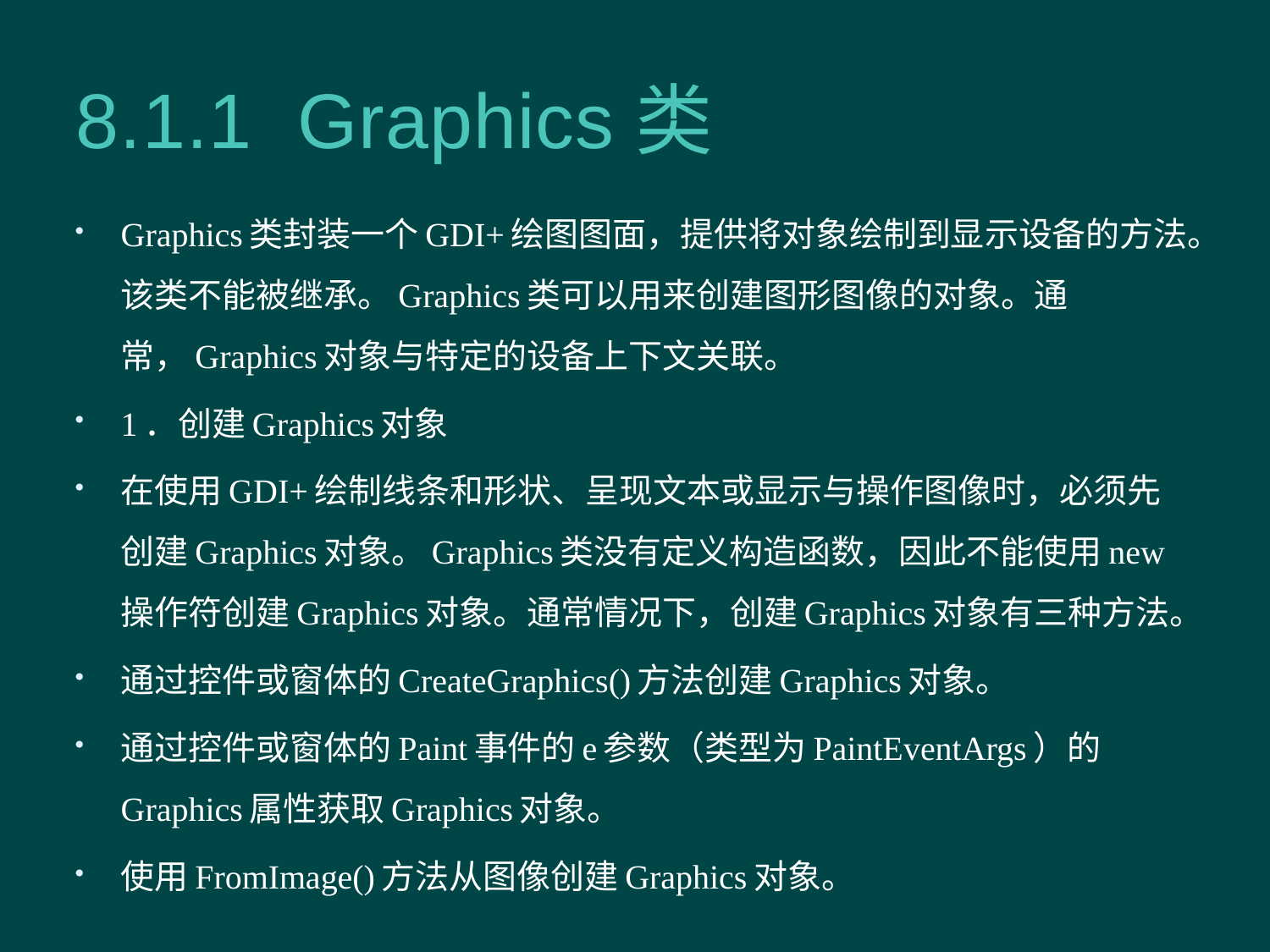

# 8.1.1  Graphics类
Graphics类封装一个GDI+绘图图面，提供将对象绘制到显示设备的方法。该类不能被继承。Graphics类可以用来创建图形图像的对象。通常，Graphics对象与特定的设备上下文关联。
1．创建Graphics对象
在使用GDI+绘制线条和形状、呈现文本或显示与操作图像时，必须先创建Graphics对象。Graphics类没有定义构造函数，因此不能使用new操作符创建Graphics对象。通常情况下，创建Graphics对象有三种方法。
通过控件或窗体的CreateGraphics()方法创建Graphics对象。
通过控件或窗体的Paint事件的e参数（类型为PaintEventArgs）的Graphics属性获取Graphics对象。
使用FromImage()方法从图像创建Graphics对象。